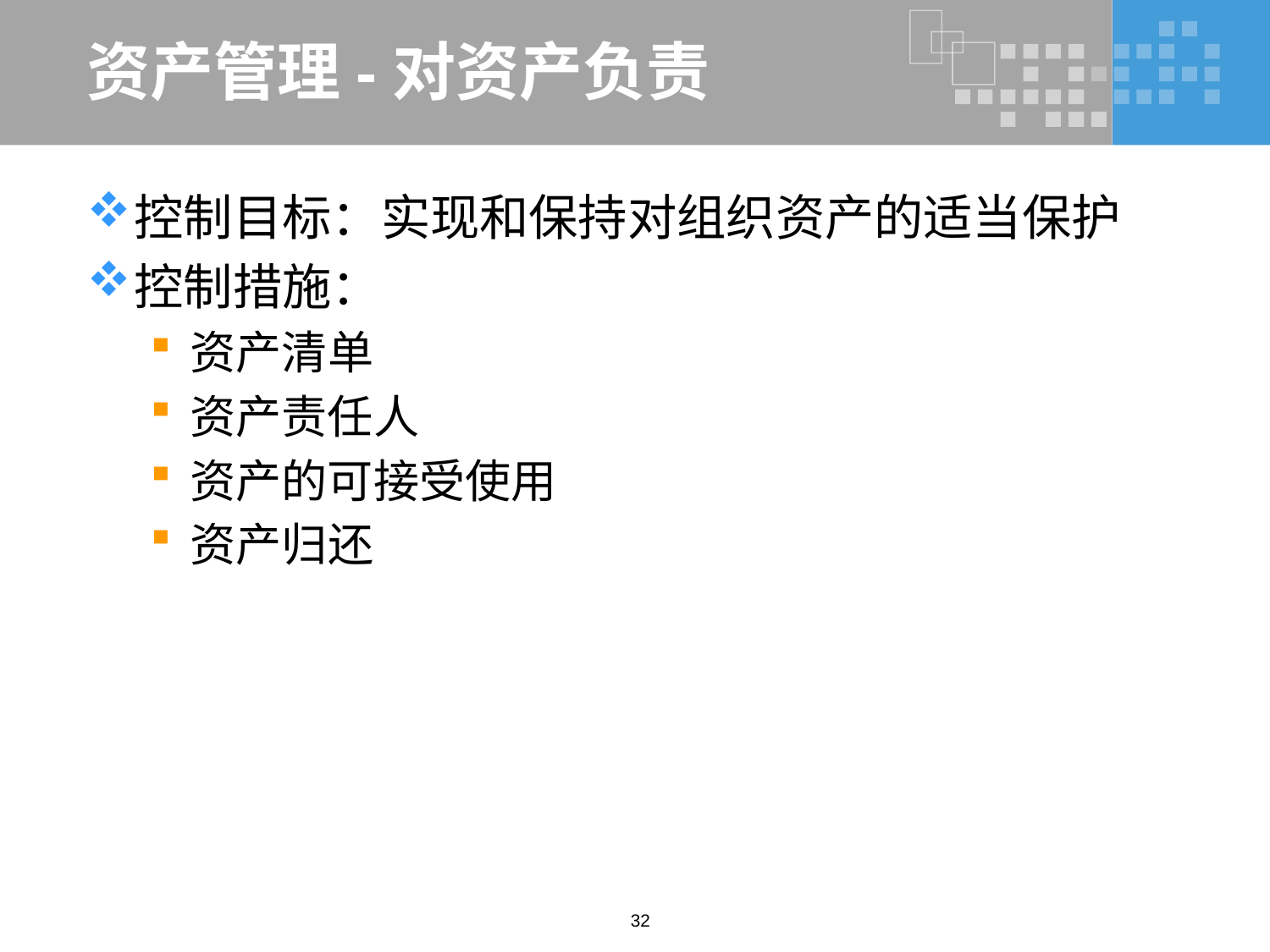

# 资产管理-对资产负责
控制目标：实现和保持对组织资产的适当保护
控制措施：
资产清单
资产责任人
资产的可接受使用
资产归还

32